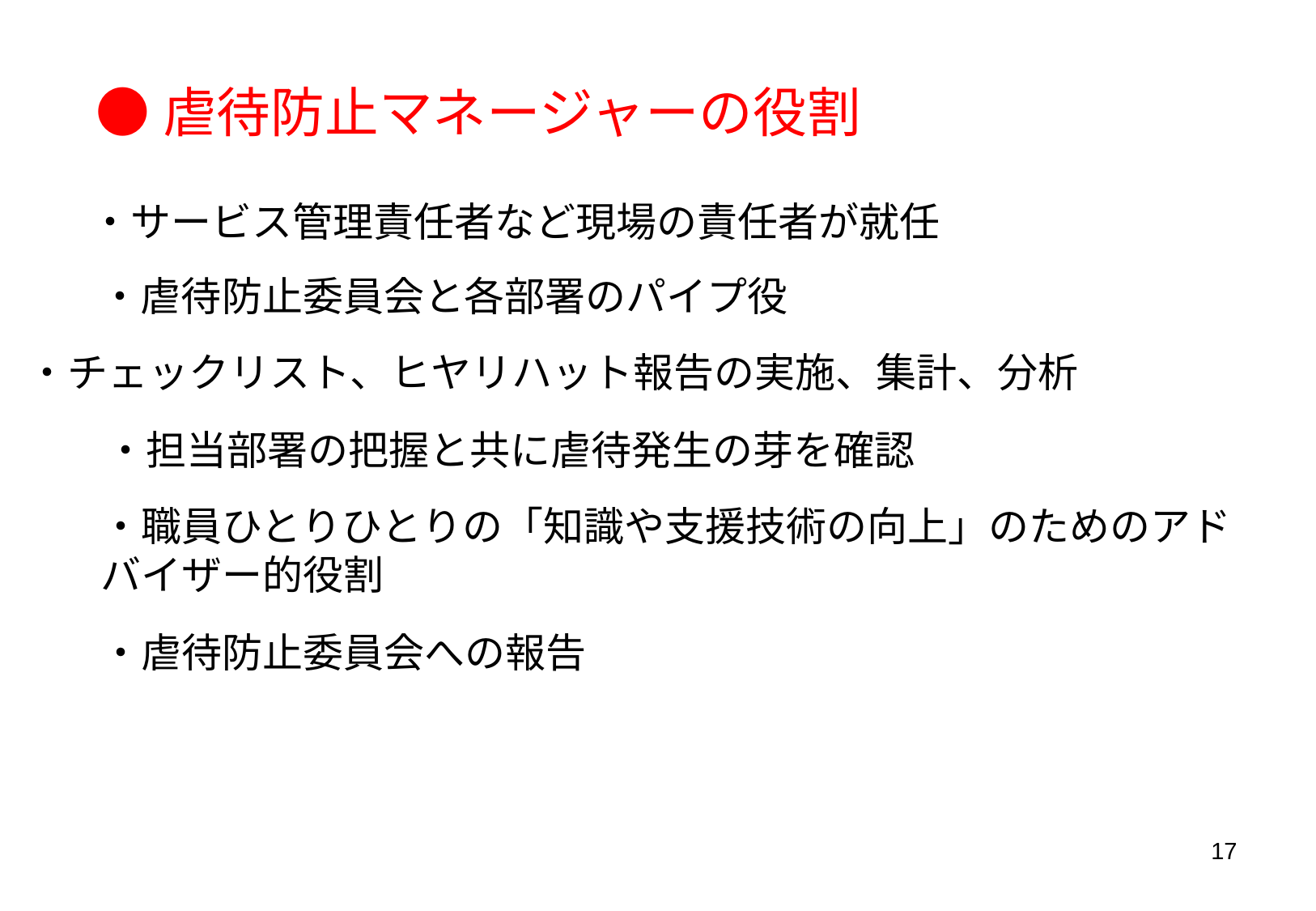

●虐待防止マネージャーの役割
・サービス管理責任者など現場の責任者が就任
・虐待防止委員会と各部署のパイプ役
・チェックリスト、ヒヤリハット報告の実施、集計、分析
・担当部署の把握と共に虐待発生の芽を確認
・職員ひとりひとりの「知識や支援技術の向上」のためのアドバイザー的役割
・虐待防止委員会への報告
17